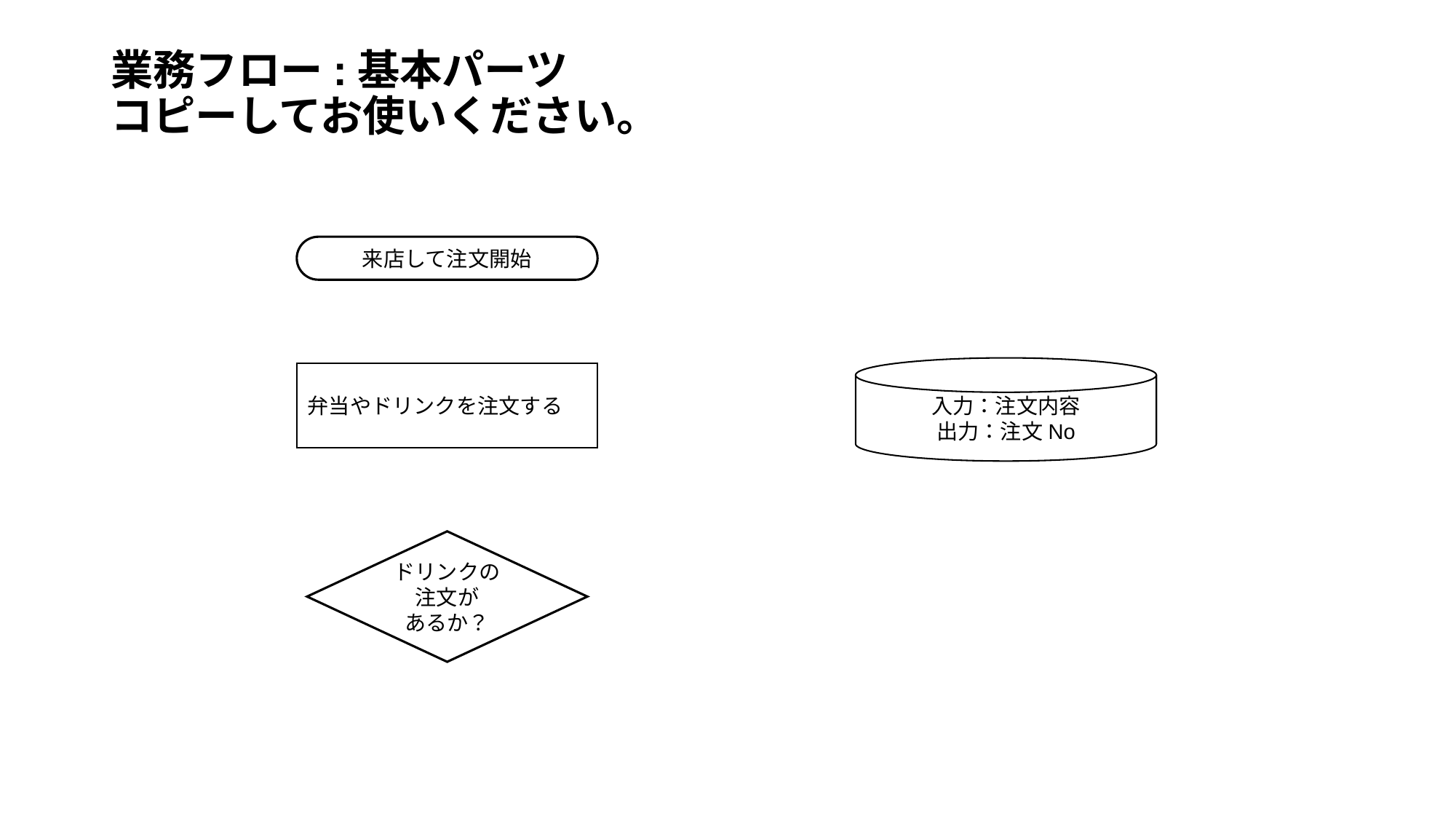

# 業務フロー:基本パーツ コピーしてお使いください。
来店して注文開始
入力：注文内容
出力：注文No
弁当やドリンクを注文する
ドリンクの
注文が
あるか？